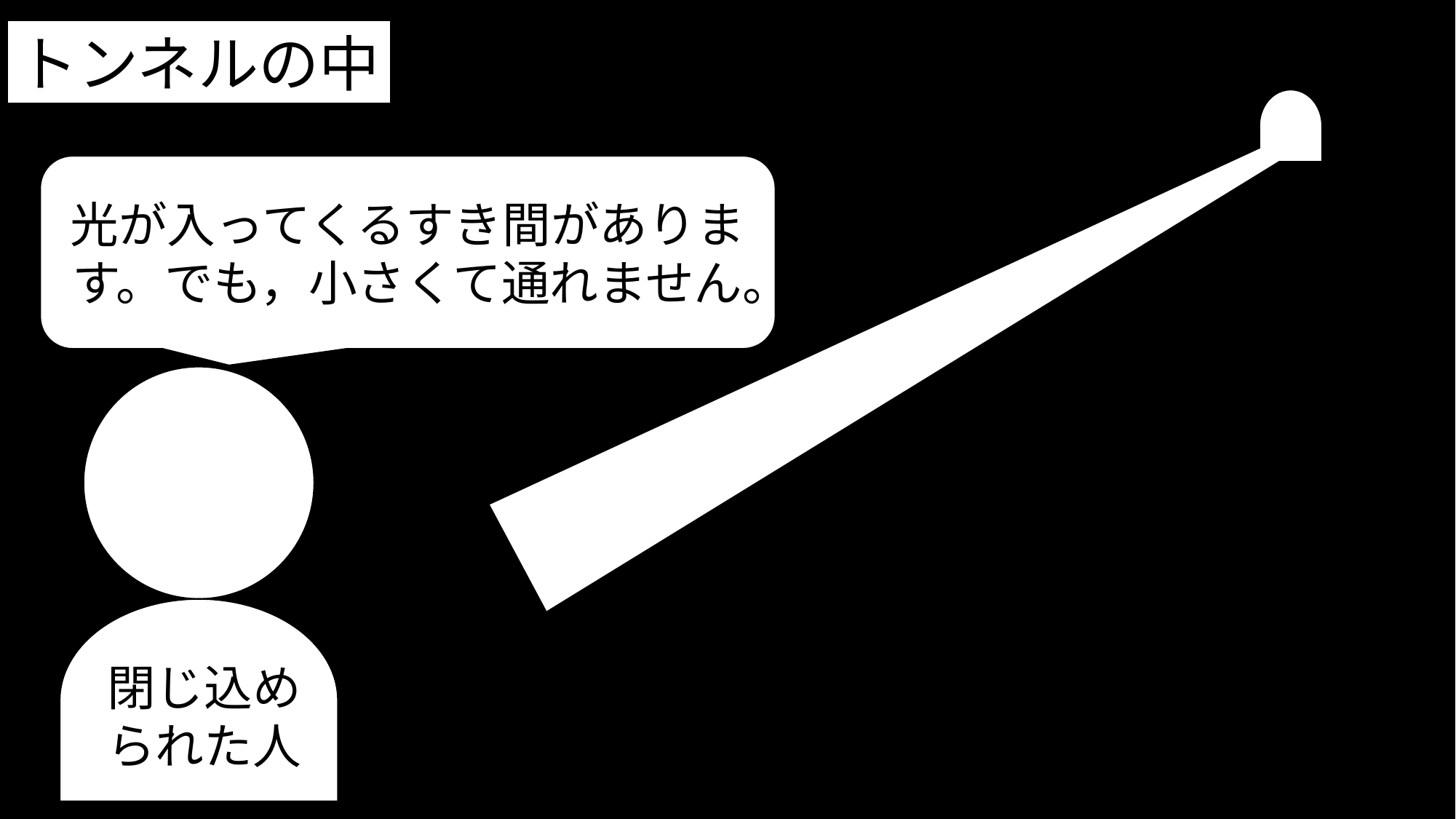

トンネルの中

光が入ってくるすき間があります。でも，小さくて通れません。

閉じ込め
られた人